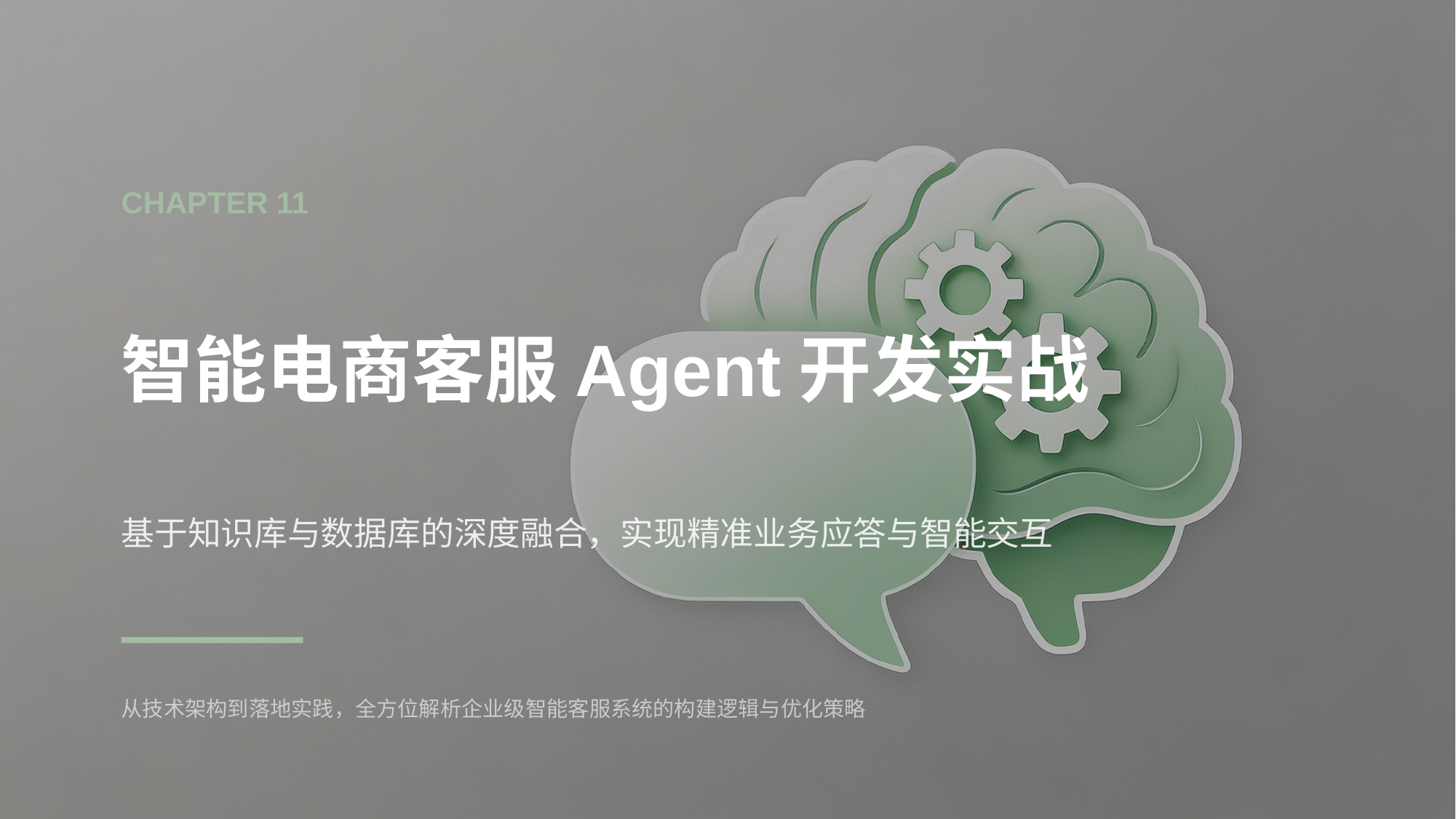

CHAPTER 11
智能电商客服Agent开发实战
基于知识库与数据库的深度融合，实现精准业务应答与智能交互

从技术架构到落地实践，全方位解析企业级智能客服系统的构建逻辑与优化策略